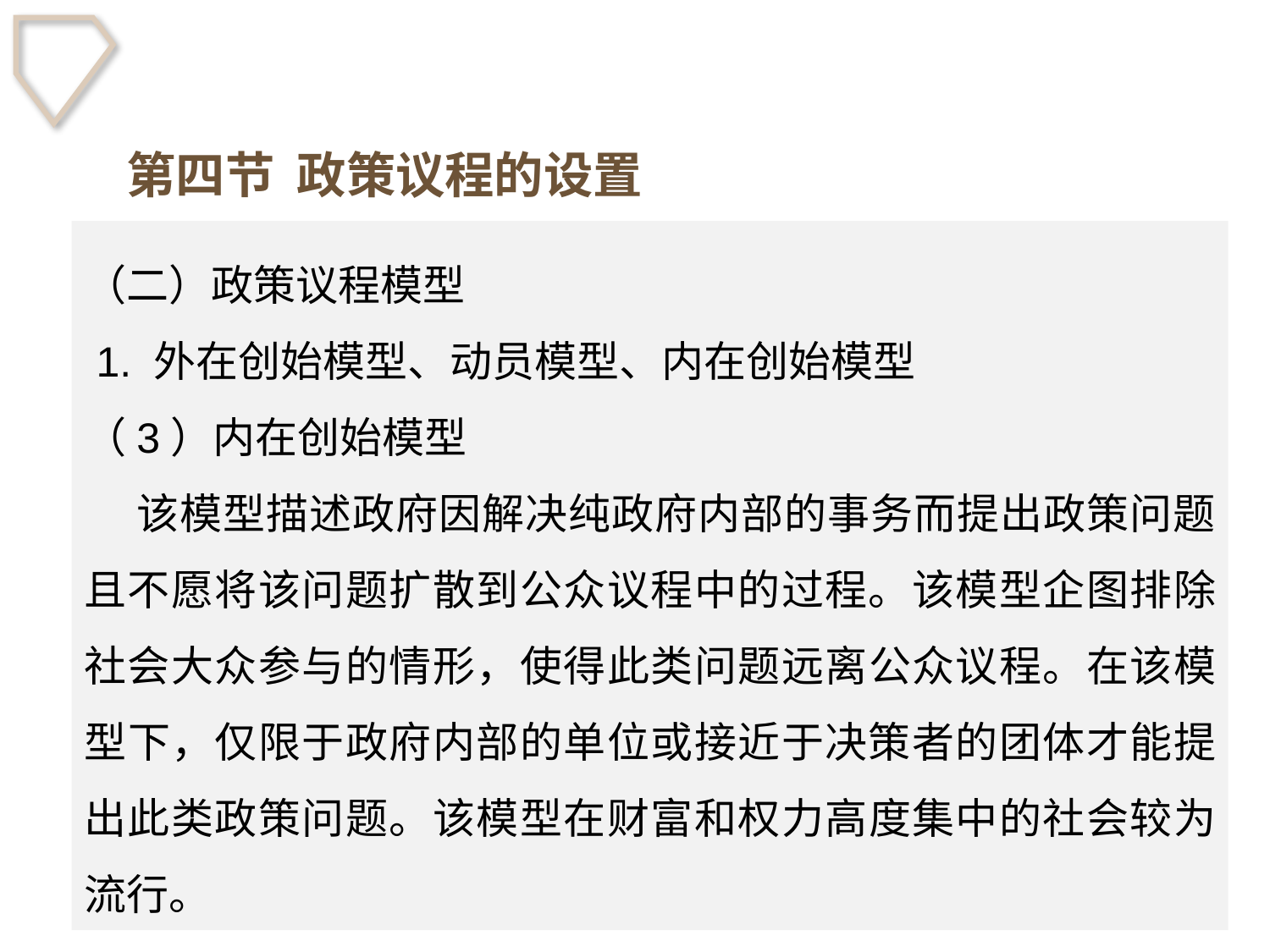

第四节  政策议程的设置
（二）政策议程模型
 1. 外在创始模型、动员模型、内在创始模型
（3）内在创始模型
    该模型描述政府因解决纯政府内部的事务而提出政策问题且不愿将该问题扩散到公众议程中的过程。该模型企图排除社会大众参与的情形，使得此类问题远离公众议程。在该模型下，仅限于政府内部的单位或接近于决策者的团体才能提出此类政策问题。该模型在财富和权力高度集中的社会较为流行。